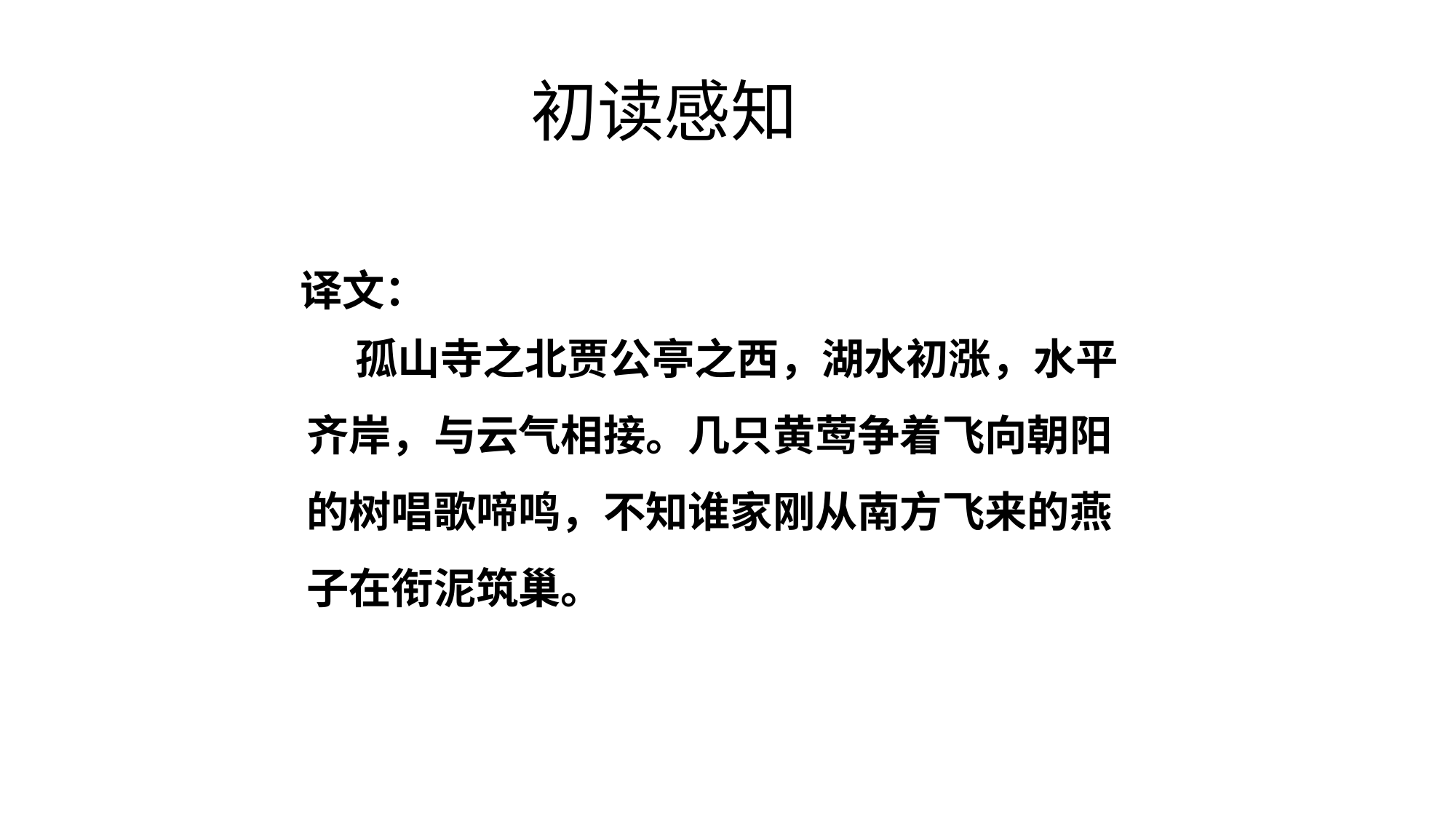

初读感知
译文：
    孤山寺之北贾公亭之西，湖水初涨，水平齐岸，与云气相接。几只黄莺争着飞向朝阳的树唱歌啼鸣，不知谁家刚从南方飞来的燕子在衔泥筑巢。